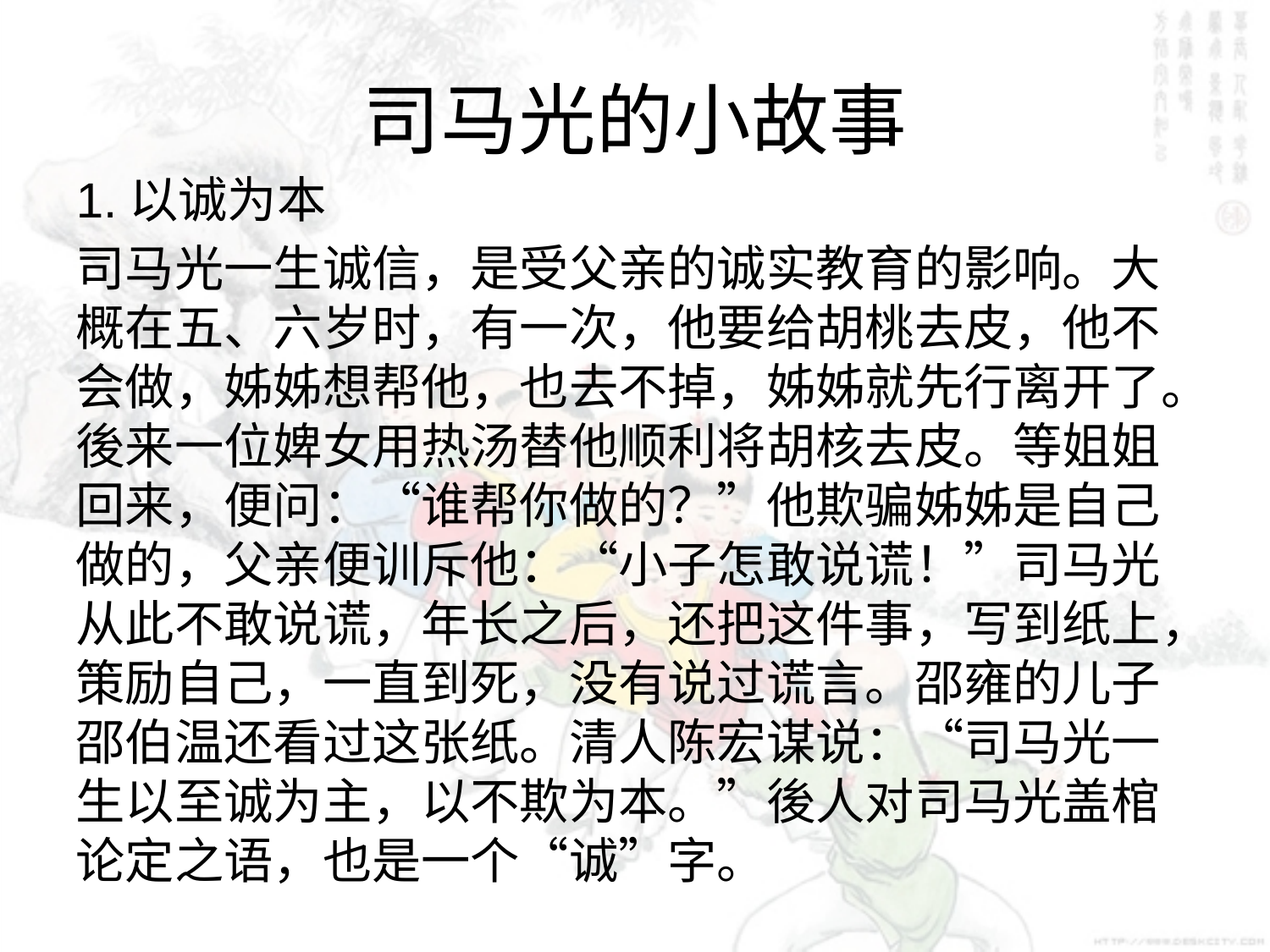

# 司马光的小故事
1.以诚为本
司马光一生诚信，是受父亲的诚实教育的影响。大概在五、六岁时，有一次，他要给胡桃去皮，他不会做，姊姊想帮他，也去不掉，姊姊就先行离开了。後来一位婢女用热汤替他顺利将胡核去皮。等姐姐回来，便问：“谁帮你做的？”他欺骗姊姊是自己做的，父亲便训斥他：“小子怎敢说谎！”司马光从此不敢说谎，年长之后，还把这件事，写到纸上，策励自己，一直到死，没有说过谎言。邵雍的儿子邵伯温还看过这张纸。清人陈宏谋说：“司马光一生以至诚为主，以不欺为本。”後人对司马光盖棺论定之语，也是一个“诚”字。